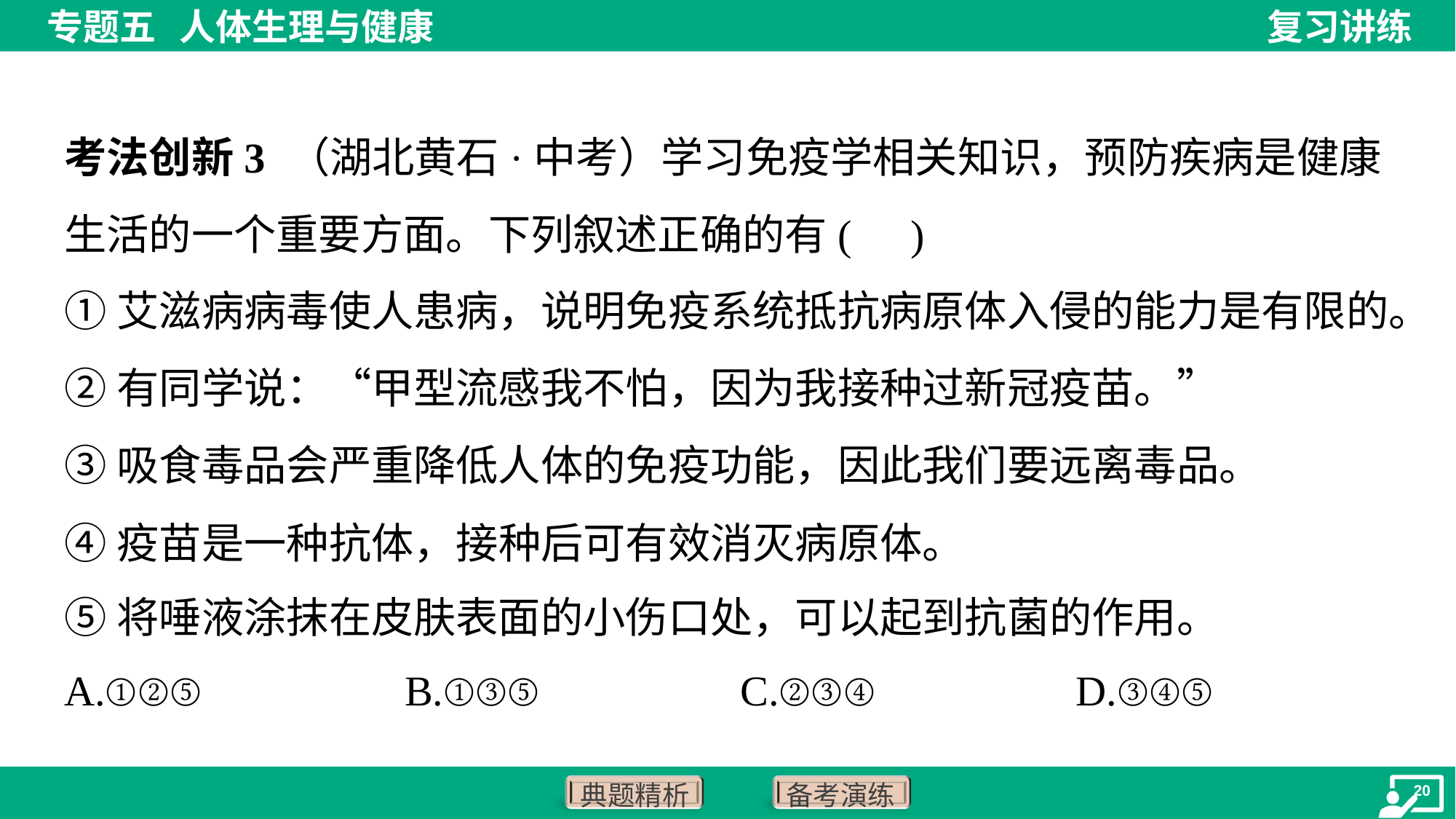

考法创新3 （湖北黄石·中考）学习免疫学相关知识，预防疾病是健康生活的一个重要方面。下列叙述正确的有(     )
①艾滋病病毒使人患病，说明免疫系统抵抗病原体入侵的能力是有限的。
②有同学说：“甲型流感我不怕，因为我接种过新冠疫苗。”
③吸食毒品会严重降低人体的免疫功能，因此我们要远离毒品。
④疫苗是一种抗体，接种后可有效消灭病原体。
⑤将唾液涂抹在皮肤表面的小伤口处，可以起到抗菌的作用。
A.①②⑤	B.①③⑤	C.②③④	D.③④⑤